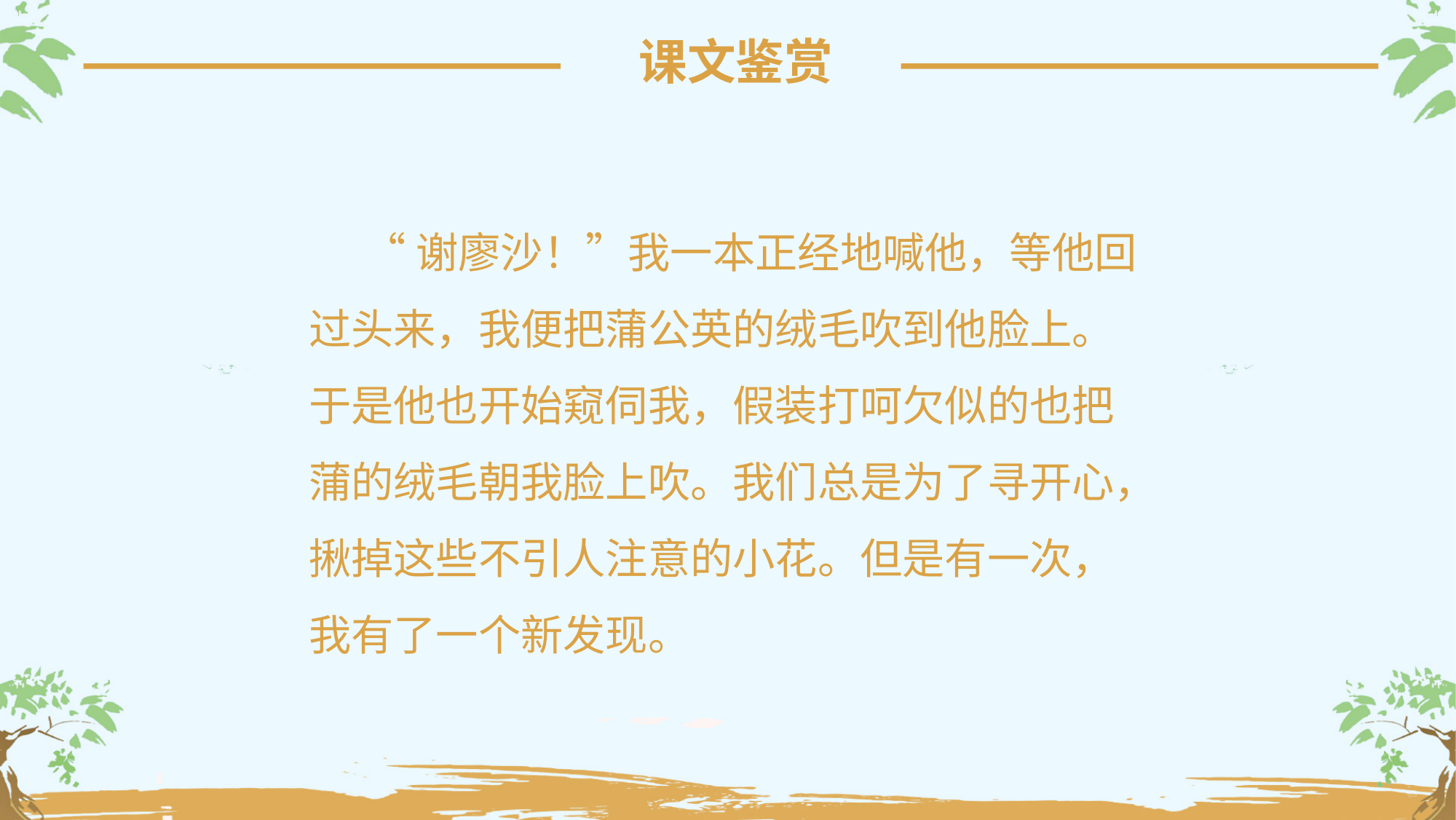

课文鉴赏

“谢廖沙！”我一本正经地喊他，等他回过头来，我便把蒲公英的绒毛吹到他脸上。于是他也开始窥伺我，假装打呵欠似的也把蒲的绒毛朝我脸上吹。我们总是为了寻开心，揪掉这些不引人注意的小花。但是有一次，我有了一个新发现。